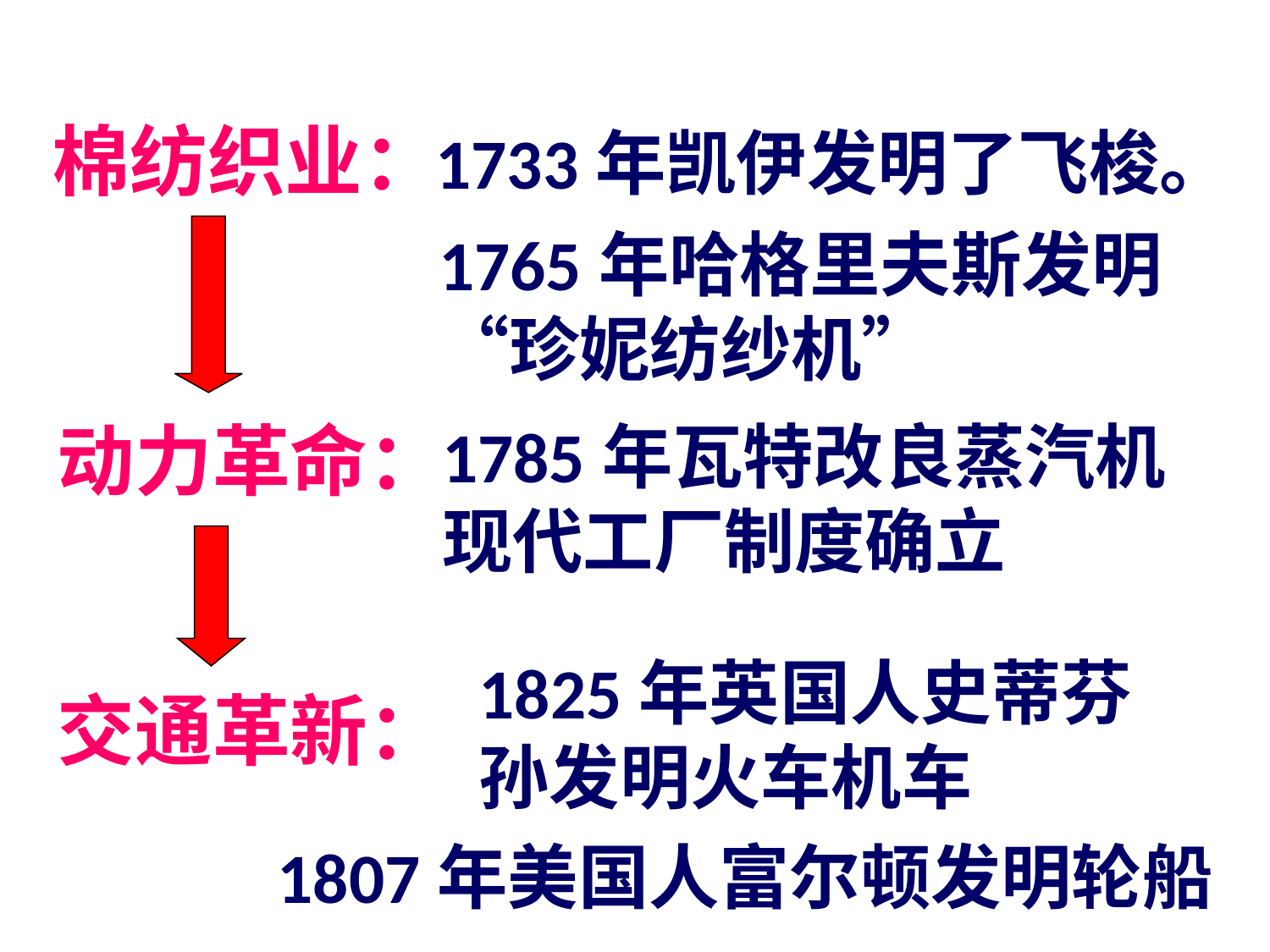

棉纺织业：
1733年凯伊发明了飞梭。
1765年哈格里夫斯发明“珍妮纺纱机”

动力革命：
1785年瓦特改良蒸汽机
现代工厂制度确立

1825年英国人史蒂芬孙发明火车机车
交通革新：
1807年美国人富尔顿发明轮船